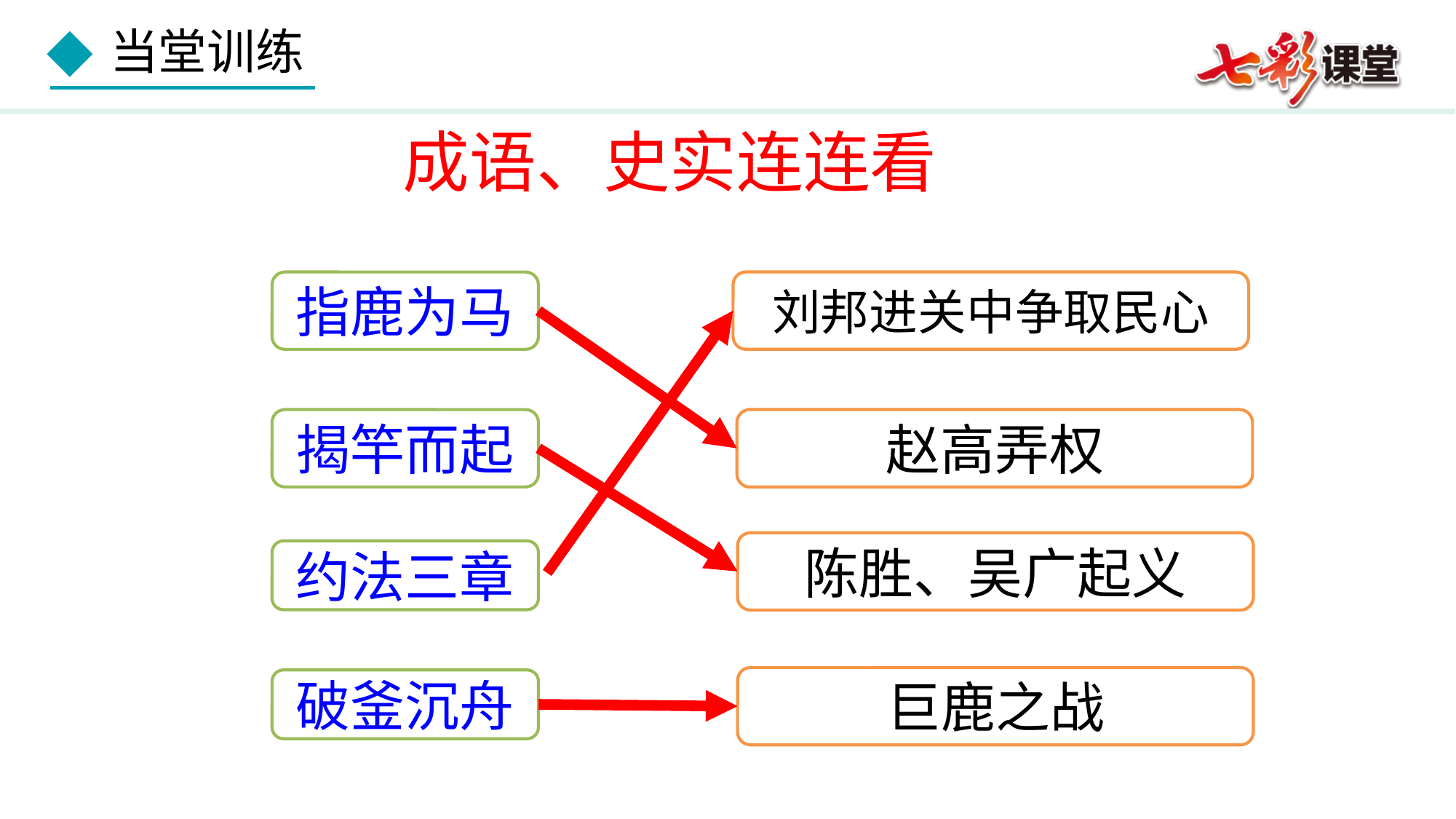

成语、史实连连看
刘邦进关中争取民心
指鹿为马
赵高弄权
揭竿而起
陈胜、吴广起义
约法三章
巨鹿之战
破釜沉舟